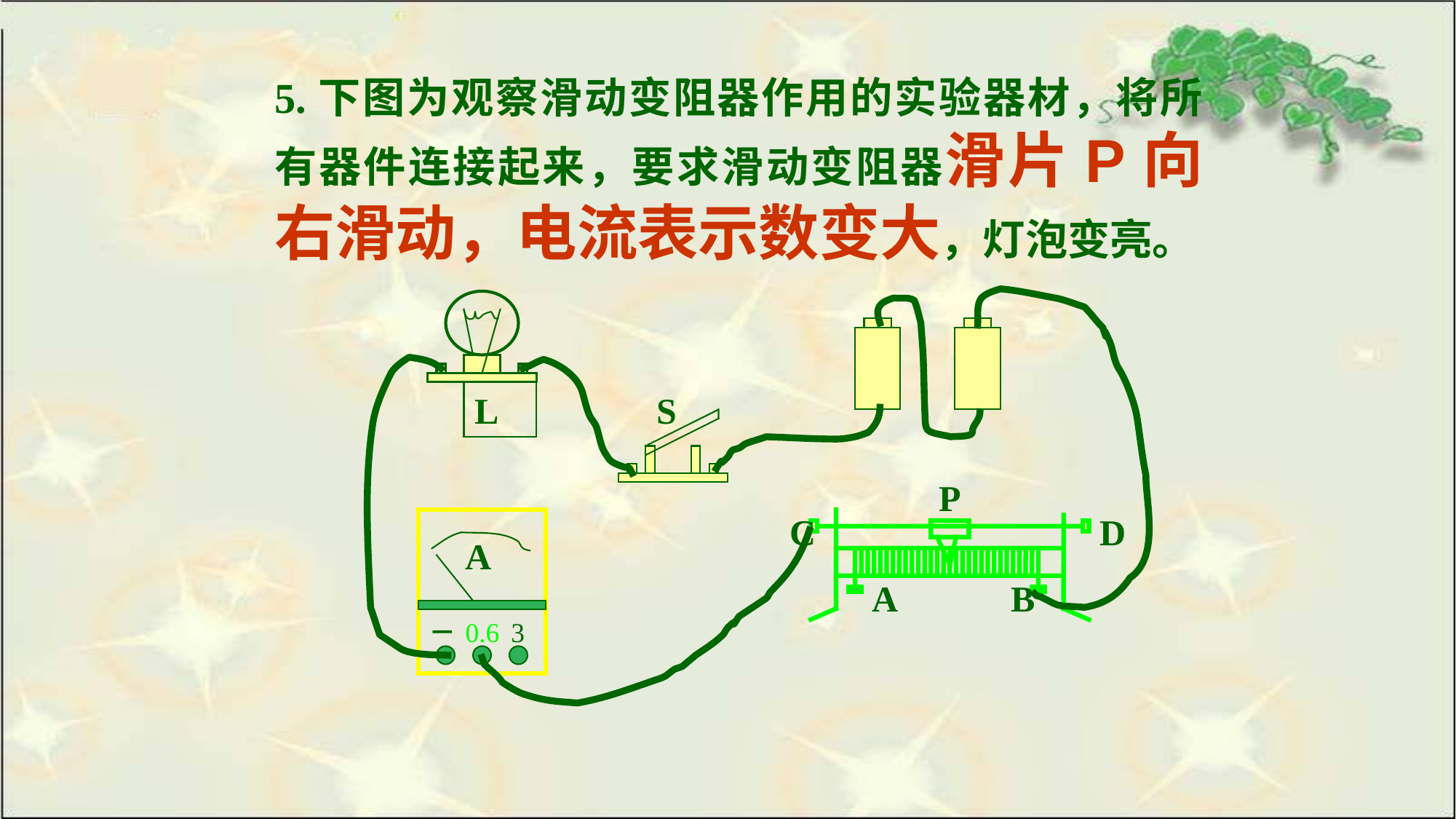

5.下图为观察滑动变阻器作用的实验器材，将所有器件连接起来，要求滑动变阻器滑片P向右滑动，电流表示数变大，灯泡变亮。

L

 S

P
C
D

A
B

A
 3
－
0.6